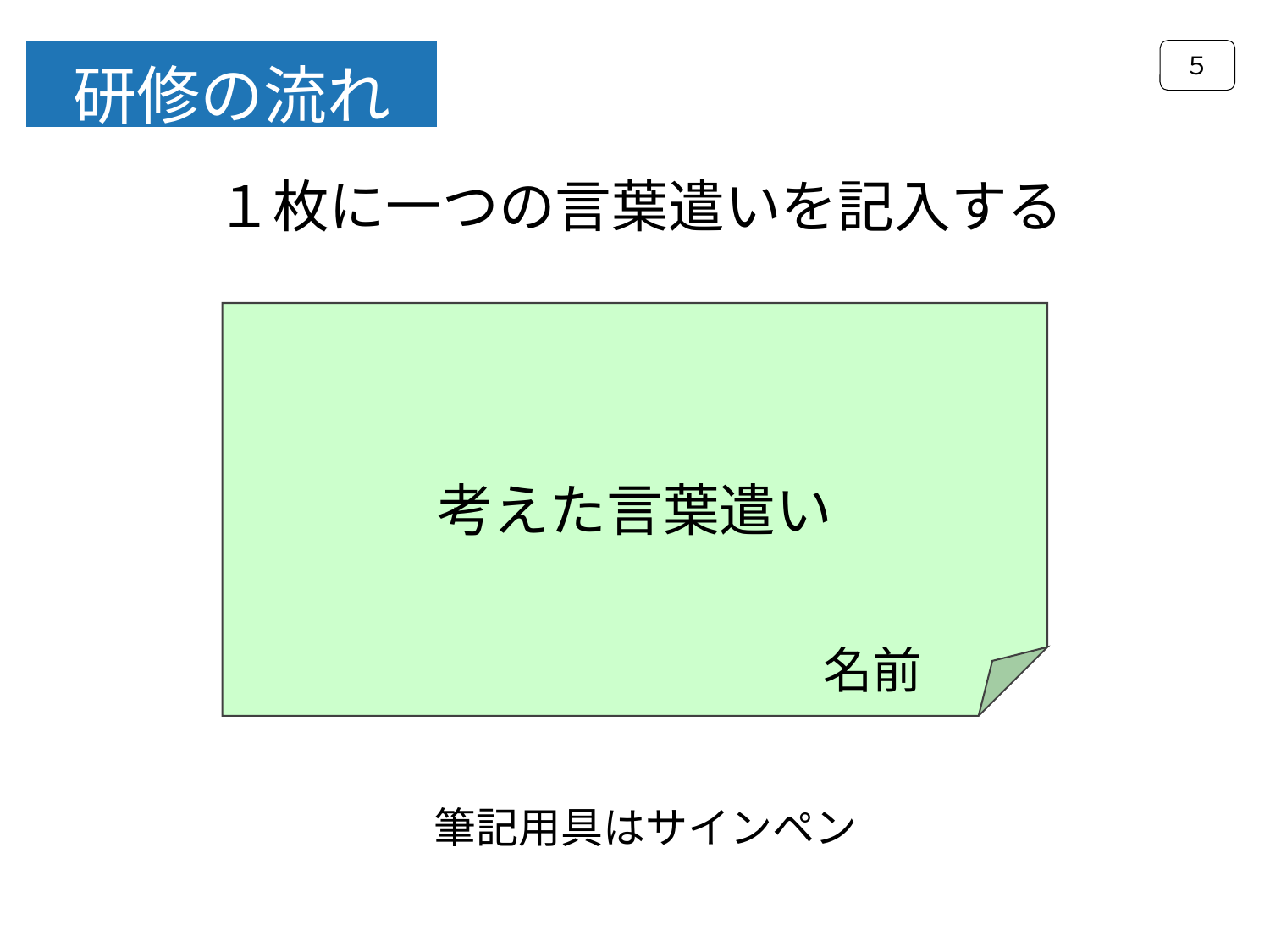

５
研修の流れ
１枚に一つの言葉遣いを記入する

考えた言葉遣い
名前
筆記用具はサインペン